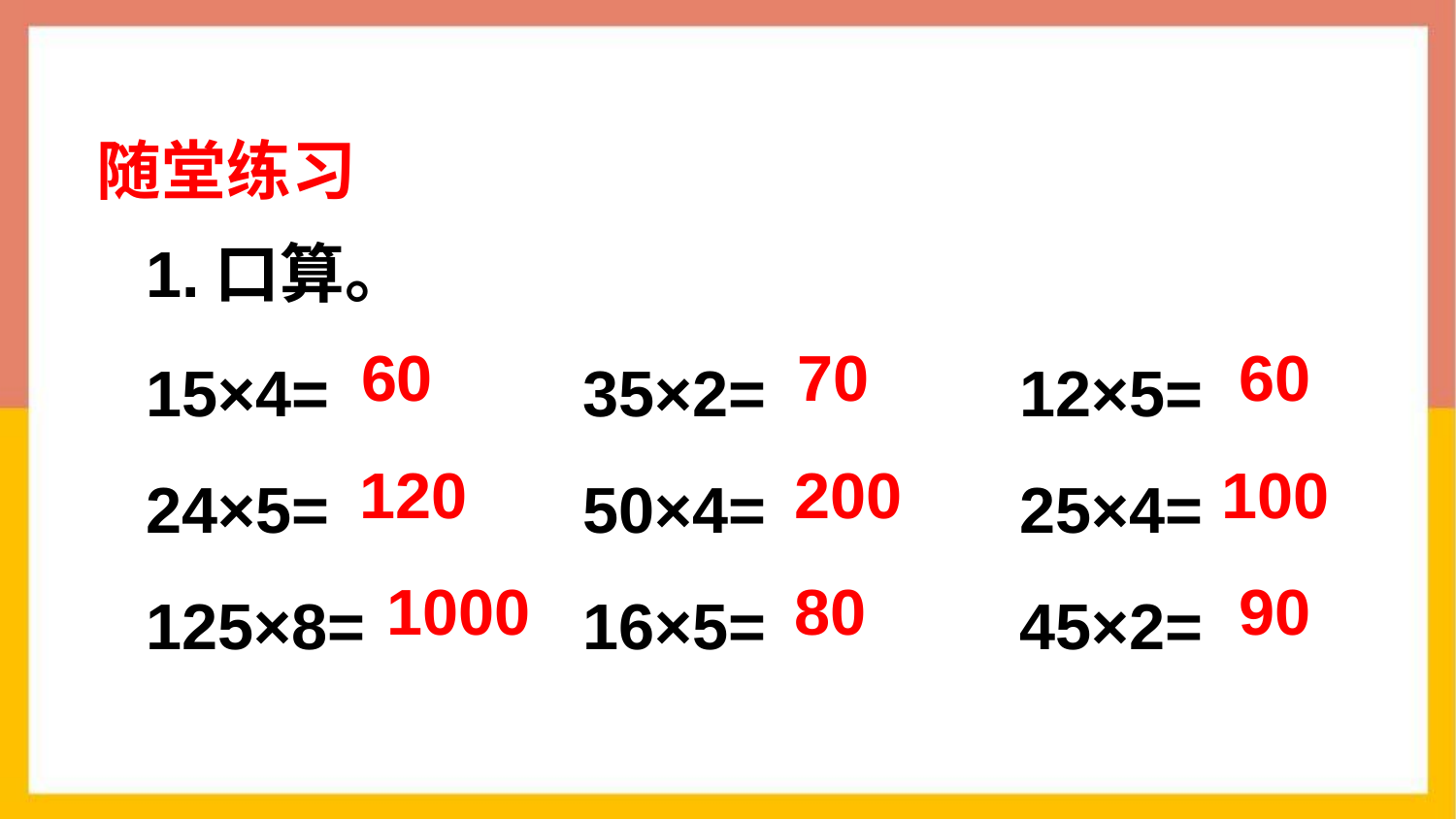

随堂练习
1.口算。
15×4=		35×2=		12×5=
24×5=		50×4= 		25×4=
125×8=		16×5=		45×2=
60
70
60
120
200
100
1000
80
90